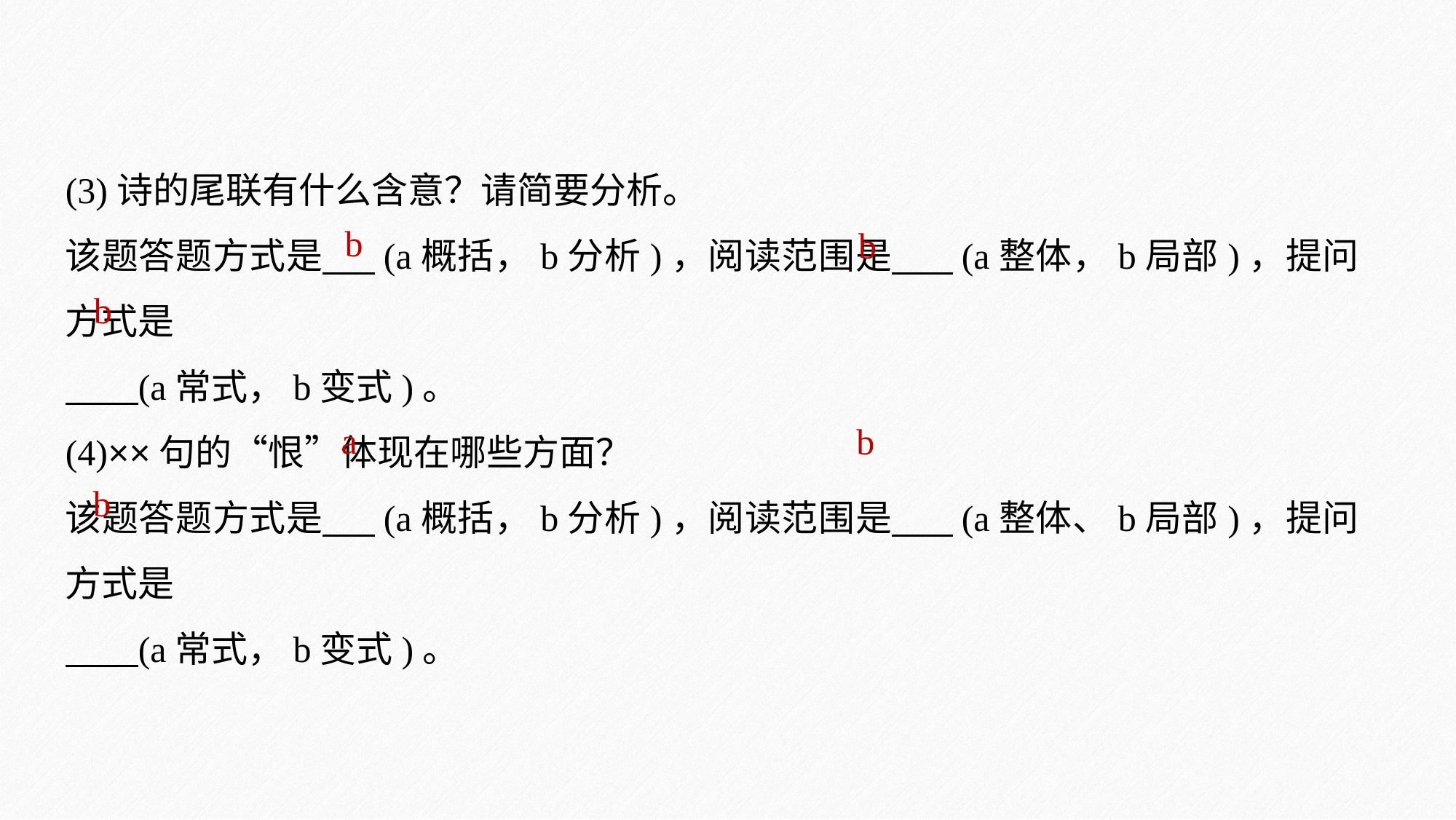

(3)诗的尾联有什么含意？请简要分析。
该题答题方式是      (a概括，b分析)，阅读范围是       (a整体，b局部)，提问方式是
        (a常式，b变式)。
(4)××句的“恨”体现在哪些方面？
该题答题方式是      (a概括，b分析)，阅读范围是       (a整体、b局部)，提问方式是
        (a常式，b变式)。
  b
 b
  b
  a
  b
  b